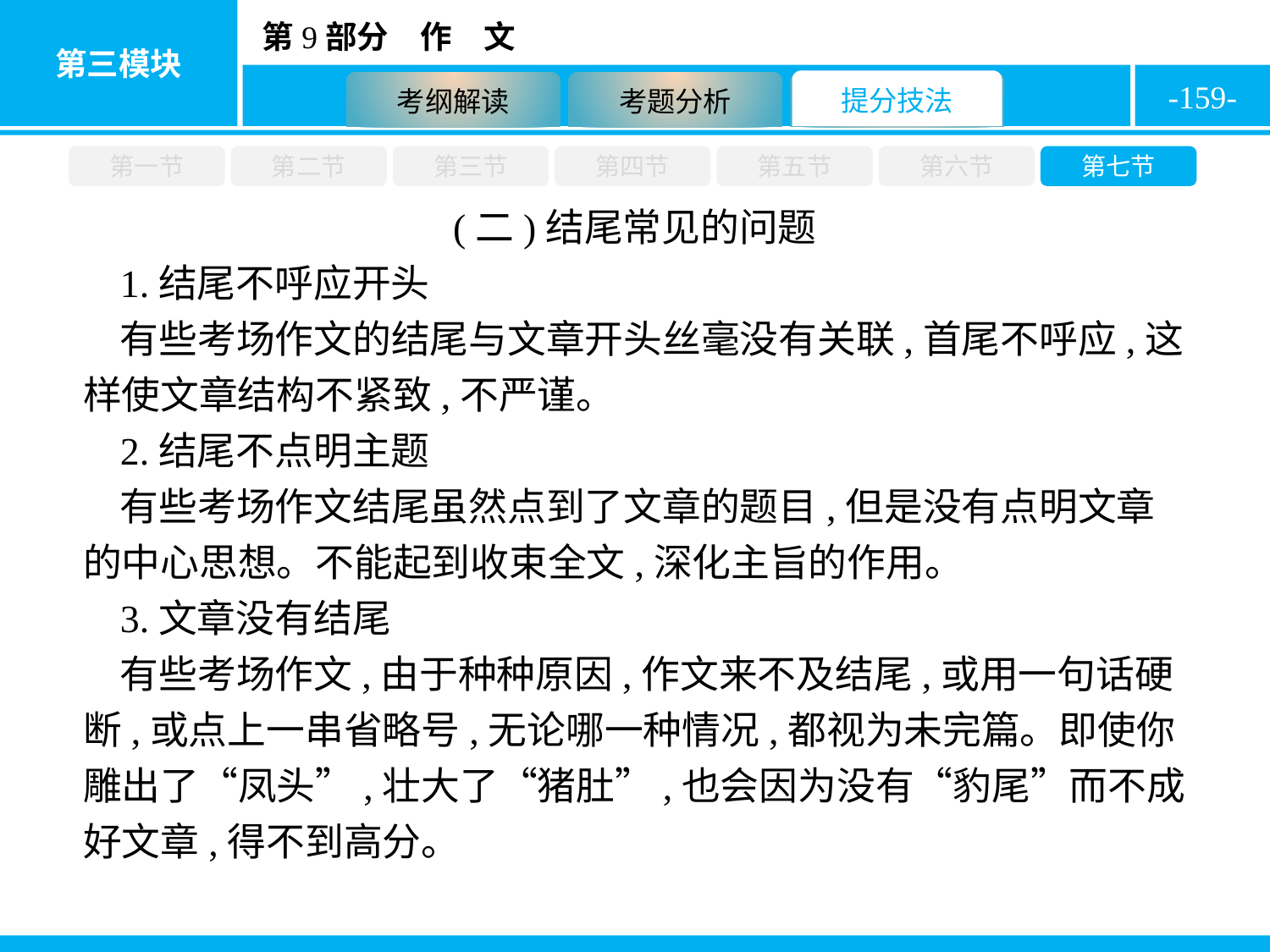

-159-
第一节
第二节
第三节
第四节
第五节
第六节
第七节
(二)结尾常见的问题
1.结尾不呼应开头
有些考场作文的结尾与文章开头丝毫没有关联,首尾不呼应,这样使文章结构不紧致,不严谨。
2.结尾不点明主题
有些考场作文结尾虽然点到了文章的题目,但是没有点明文章的中心思想。不能起到收束全文,深化主旨的作用。
3.文章没有结尾
有些考场作文,由于种种原因,作文来不及结尾,或用一句话硬断,或点上一串省略号,无论哪一种情况,都视为未完篇。即使你雕出了“凤头”,壮大了“猪肚”,也会因为没有“豹尾”而不成好文章,得不到高分。